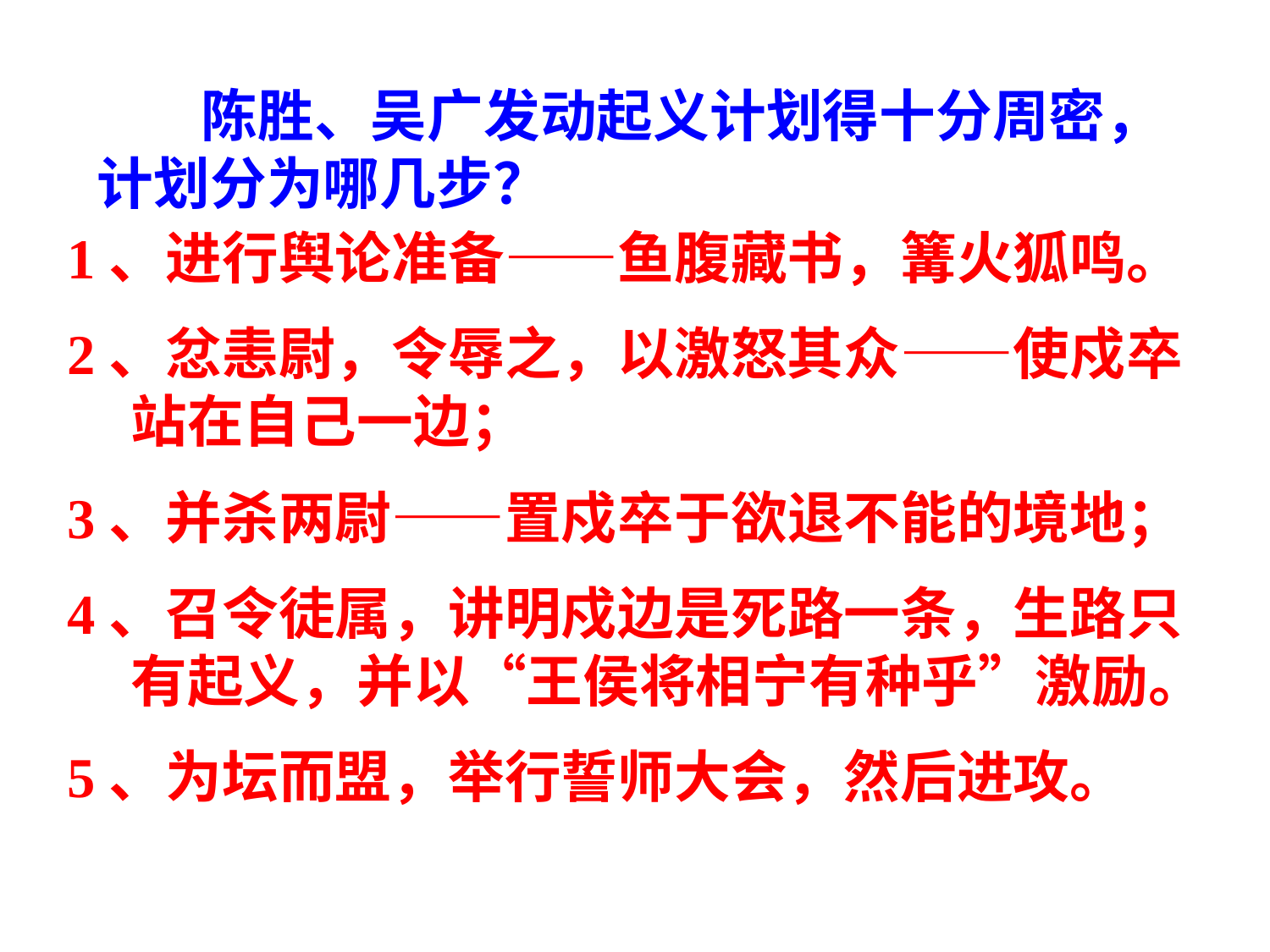

# 陈胜、吴广发动起义计划得十分周密，计划分为哪几步？
1、进行舆论准备——鱼腹藏书，篝火狐鸣。
2、忿恚尉，令辱之，以激怒其众——使戍卒站在自己一边；
3、并杀两尉——置戍卒于欲退不能的境地；
4、召令徒属，讲明戍边是死路一条，生路只有起义，并以“王侯将相宁有种乎”激励。
5、为坛而盟，举行誓师大会，然后进攻。